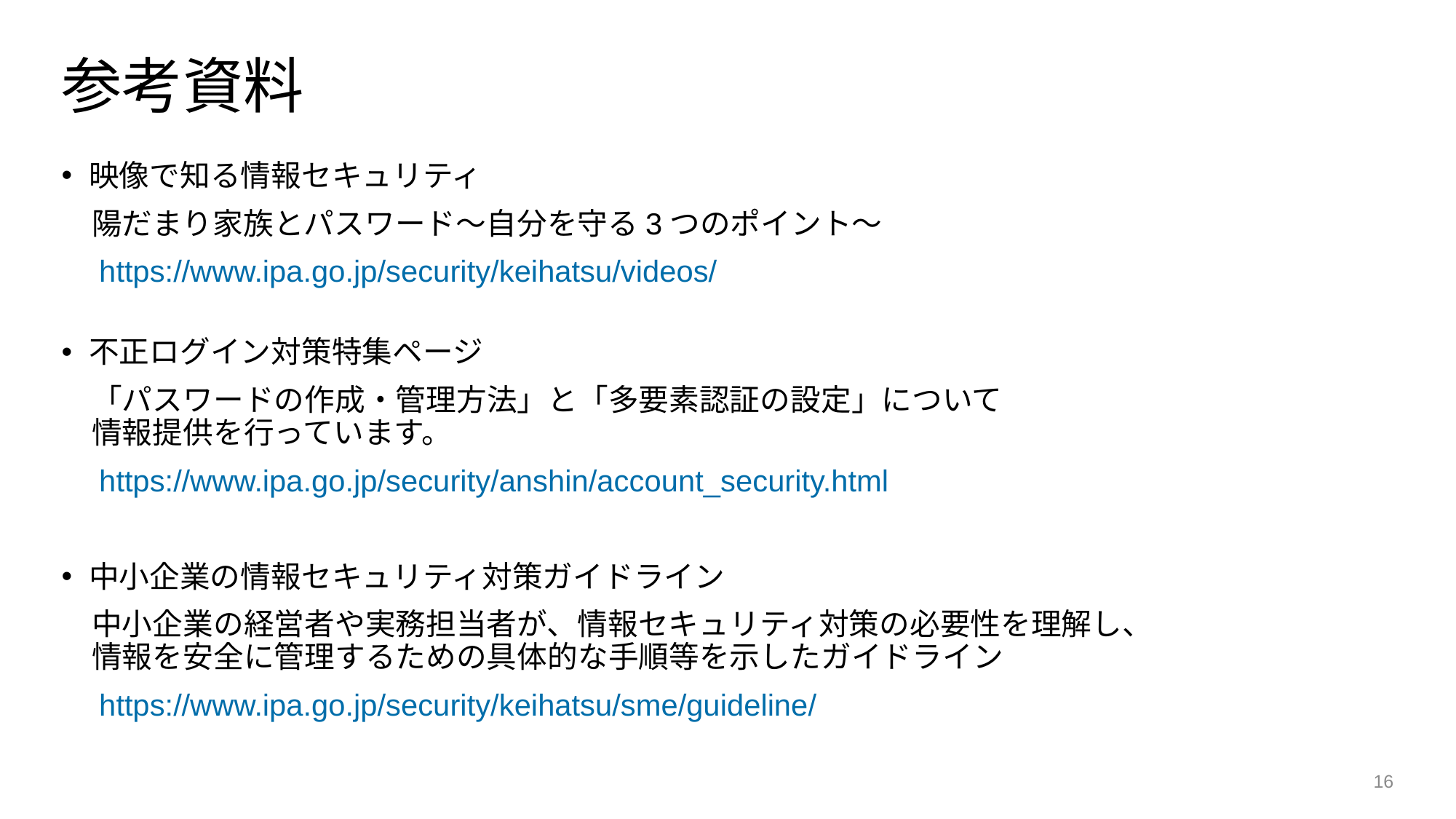

# 参考資料
映像で知る情報セキュリティ
　陽だまり家族とパスワード～自分を守る3つのポイント～
　https://www.ipa.go.jp/security/keihatsu/videos/
不正ログイン対策特集ページ
　「パスワードの作成・管理方法」と「多要素認証の設定」について
　情報提供を行っています。
　https://www.ipa.go.jp/security/anshin/account_security.html

中小企業の情報セキュリティ対策ガイドライン
　中小企業の経営者や実務担当者が、情報セキュリティ対策の必要性を理解し、
　情報を安全に管理するための具体的な手順等を示したガイドライン
　https://www.ipa.go.jp/security/keihatsu/sme/guideline/
16